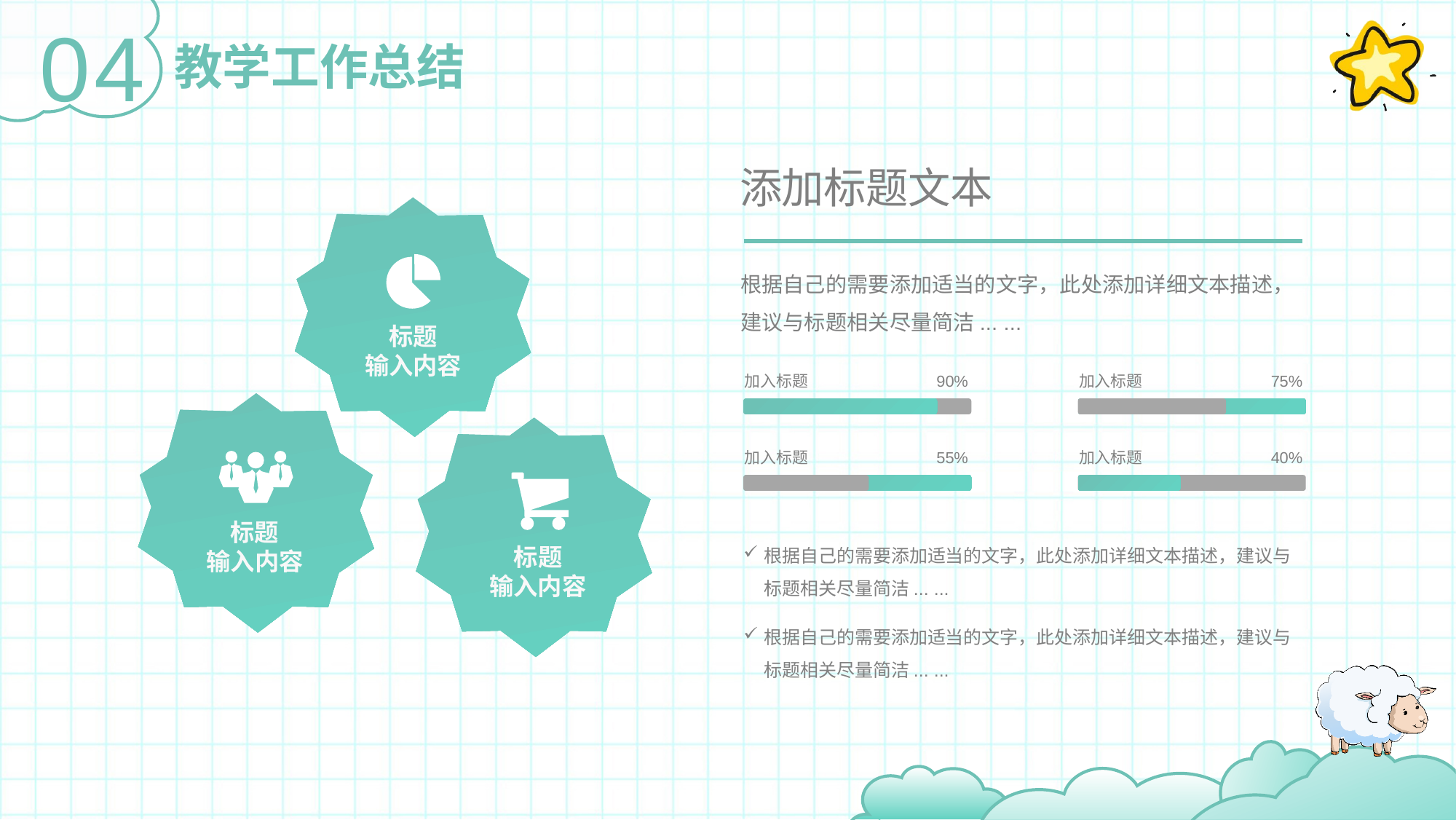

04
教学工作总结
添加标题文本
根据自己的需要添加适当的文字，此处添加详细文本描述，建议与标题相关尽量简洁... ...

标题
输入内容
加入标题
90%
加入标题
75%

加入标题
55%
加入标题
40%

根据自己的需要添加适当的文字，此处添加详细文本描述，建议与标题相关尽量简洁... ...
根据自己的需要添加适当的文字，此处添加详细文本描述，建议与标题相关尽量简洁... ...

标题
输入内容

标题
输入内容